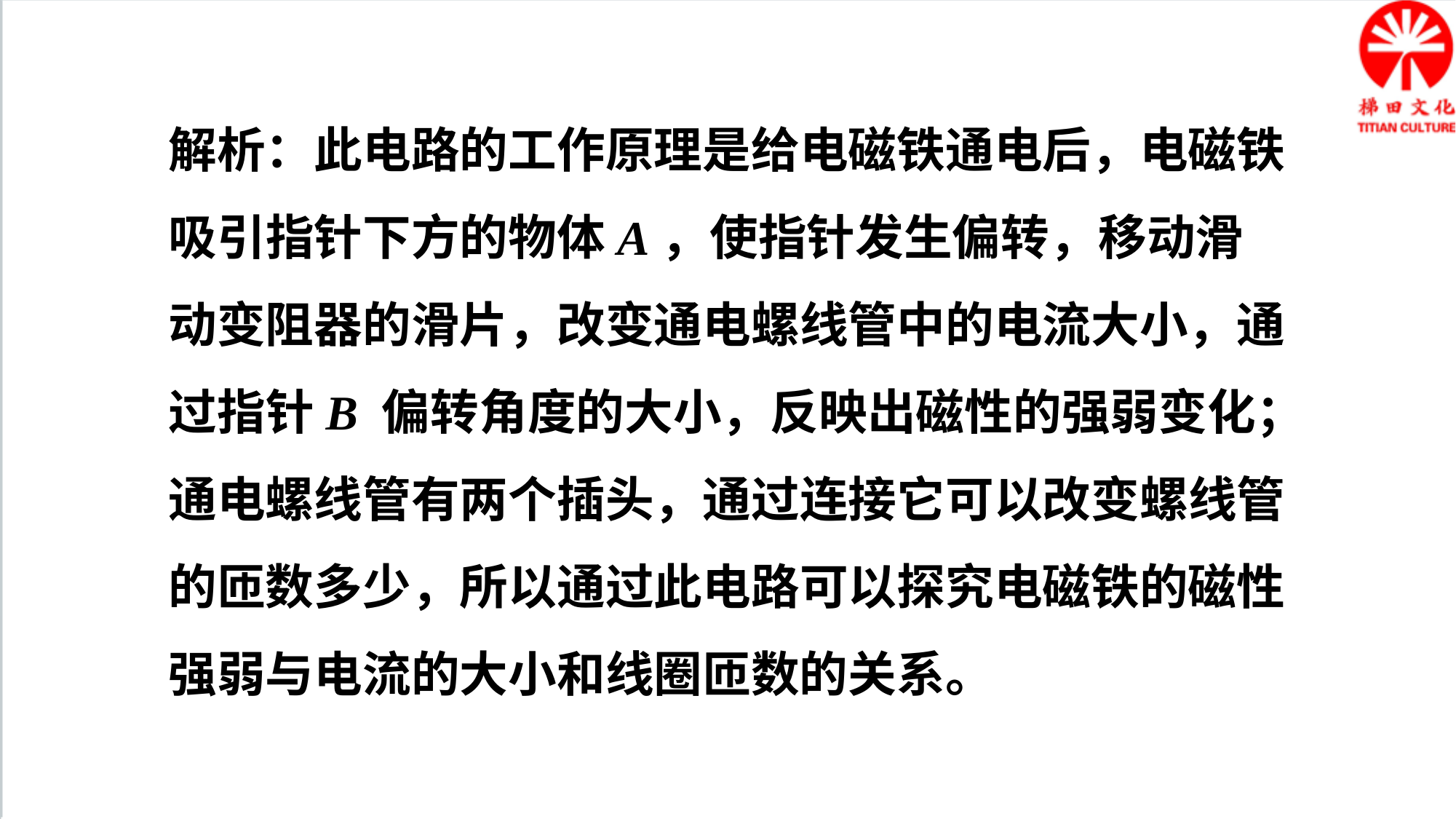

解析：此电路的工作原理是给电磁铁通电后，电磁铁吸引指针下方的物体A，使指针发生偏转，移动滑动变阻器的滑片，改变通电螺线管中的电流大小，通过指针B 偏转角度的大小，反映出磁性的强弱变化；通电螺线管有两个插头，通过连接它可以改变螺线管的匝数多少，所以通过此电路可以探究电磁铁的磁性强弱与电流的大小和线圈匝数的关系。